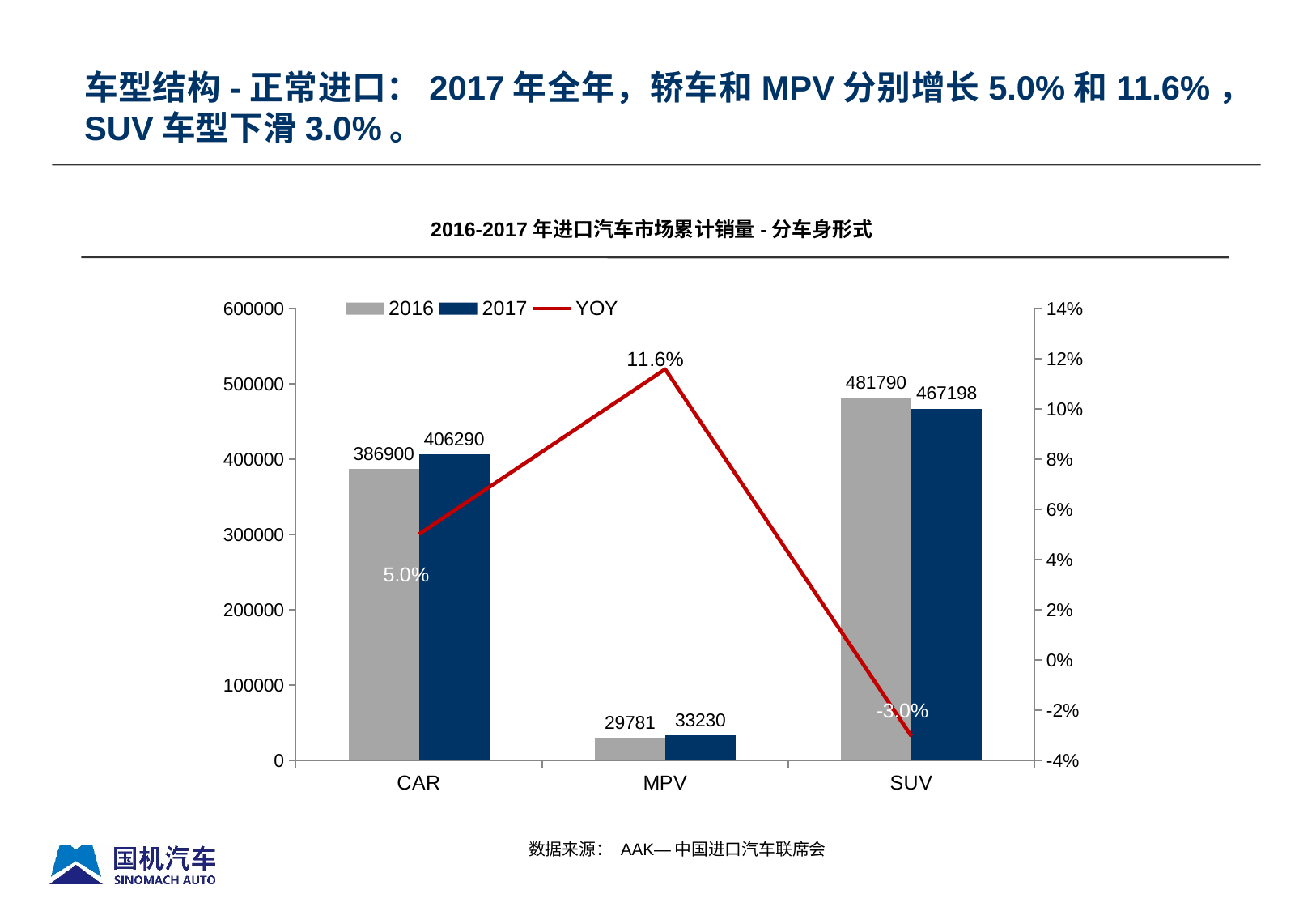

车型结构-正常进口：2017年全年，轿车和MPV分别增长5.0%和11.6%，SUV车型下滑3.0%。
2016-2017年进口汽车市场累计销量-分车身形式

### Chart

| Category | 2016 | 2017 | YOY |
|---|---|---|---|
| CAR | 386900.0 | 406290.0 | 0.05011630912380461 |
| MPV | 29781.0 | 33230.0 | 0.11581209495987375 |
| SUV | 481790.0 | 467198.0 | -0.030287054525830807 |
数据来源： AAK—中国进口汽车联席会